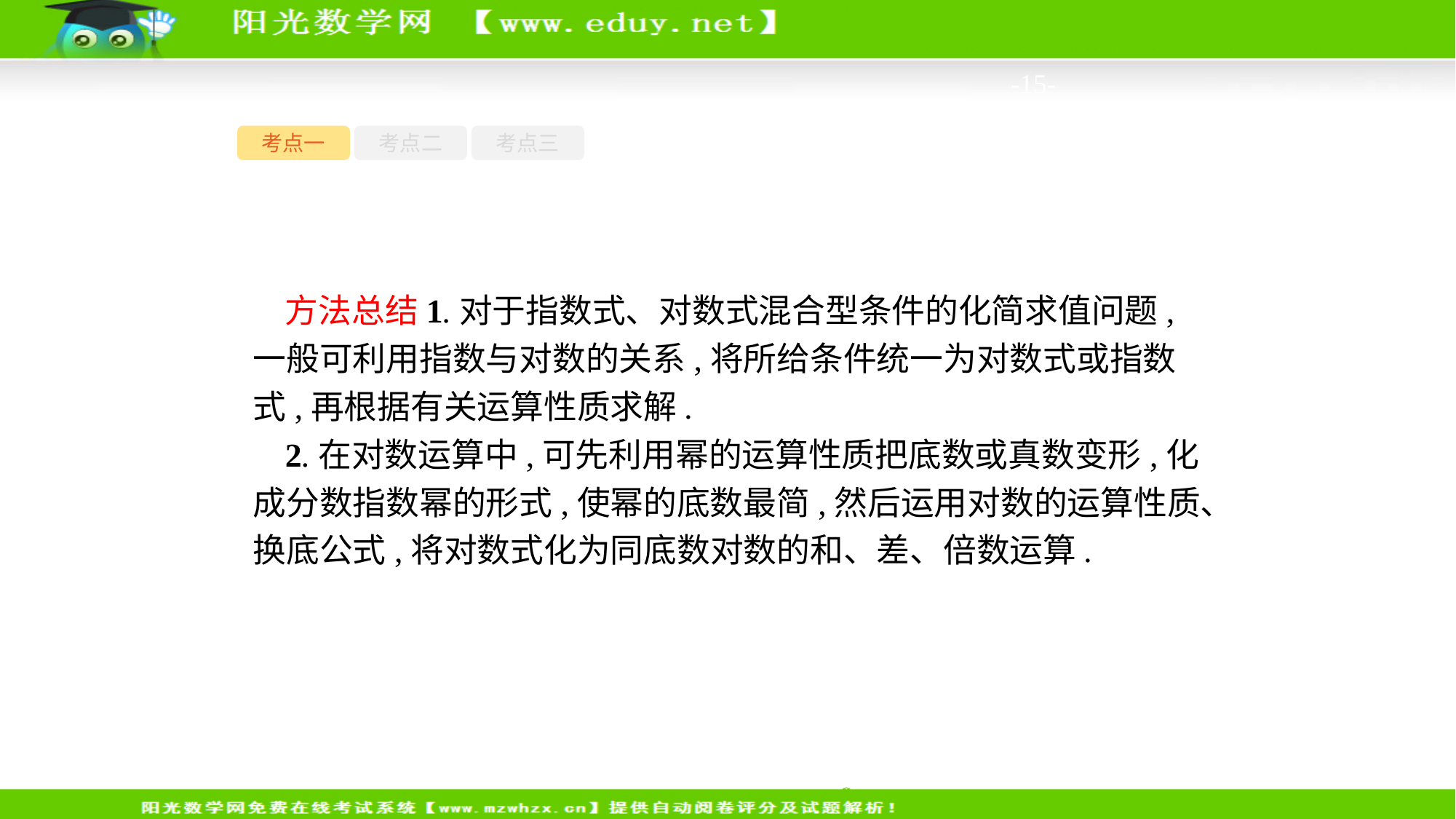

-15-
考点一
考点二
考点三
方法总结1.对于指数式、对数式混合型条件的化简求值问题,一般可利用指数与对数的关系,将所给条件统一为对数式或指数式,再根据有关运算性质求解.
2.在对数运算中,可先利用幂的运算性质把底数或真数变形,化成分数指数幂的形式,使幂的底数最简,然后运用对数的运算性质、换底公式,将对数式化为同底数对数的和、差、倍数运算.